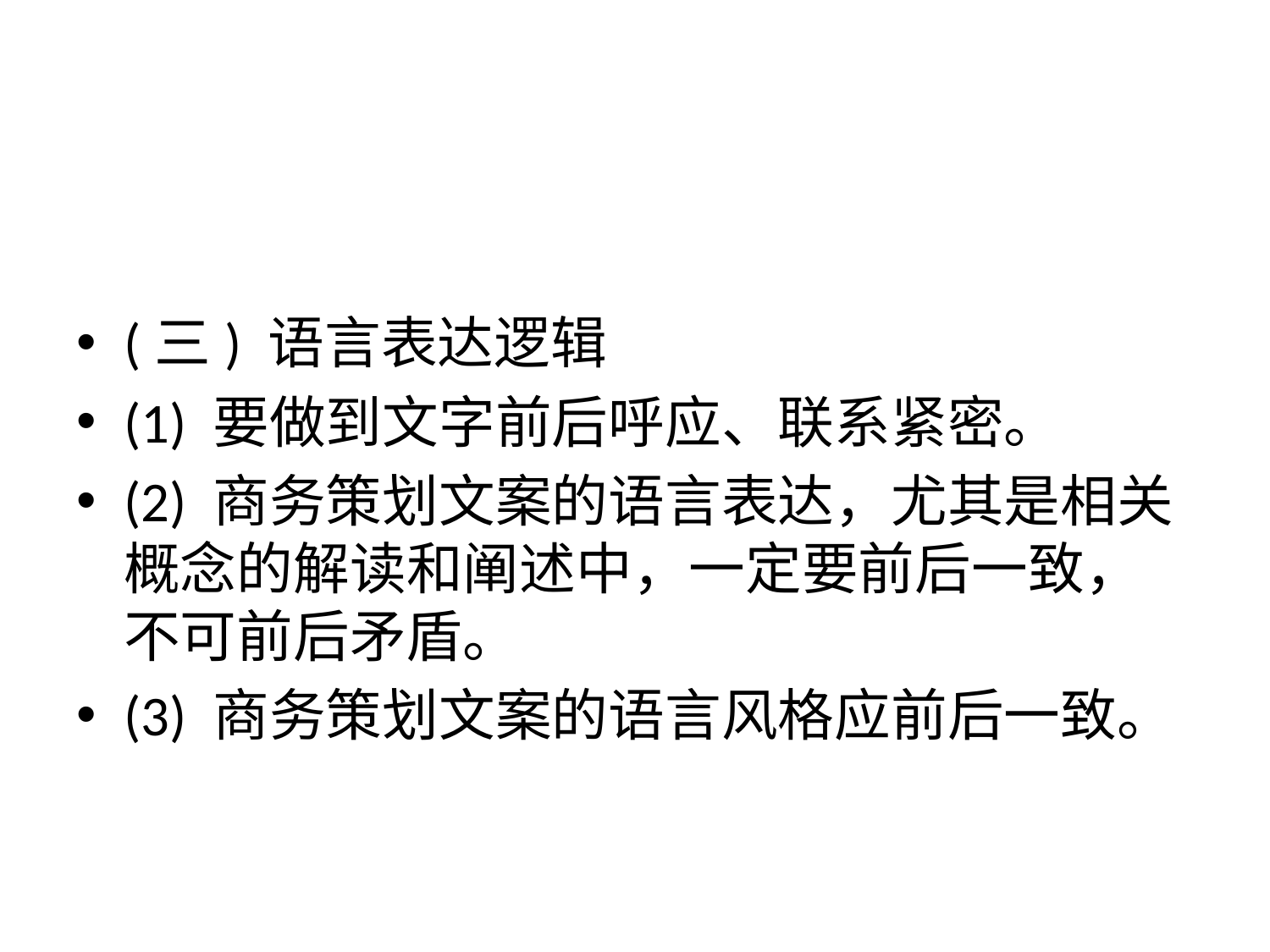

#

(三) 语言表达逻辑
(1) 要做到文字前后呼应、联系紧密。
(2) 商务策划文案的语言表达，尤其是相关概念的解读和阐述中，一定要前后一致，不可前后矛盾。
(3) 商务策划文案的语言风格应前后一致。